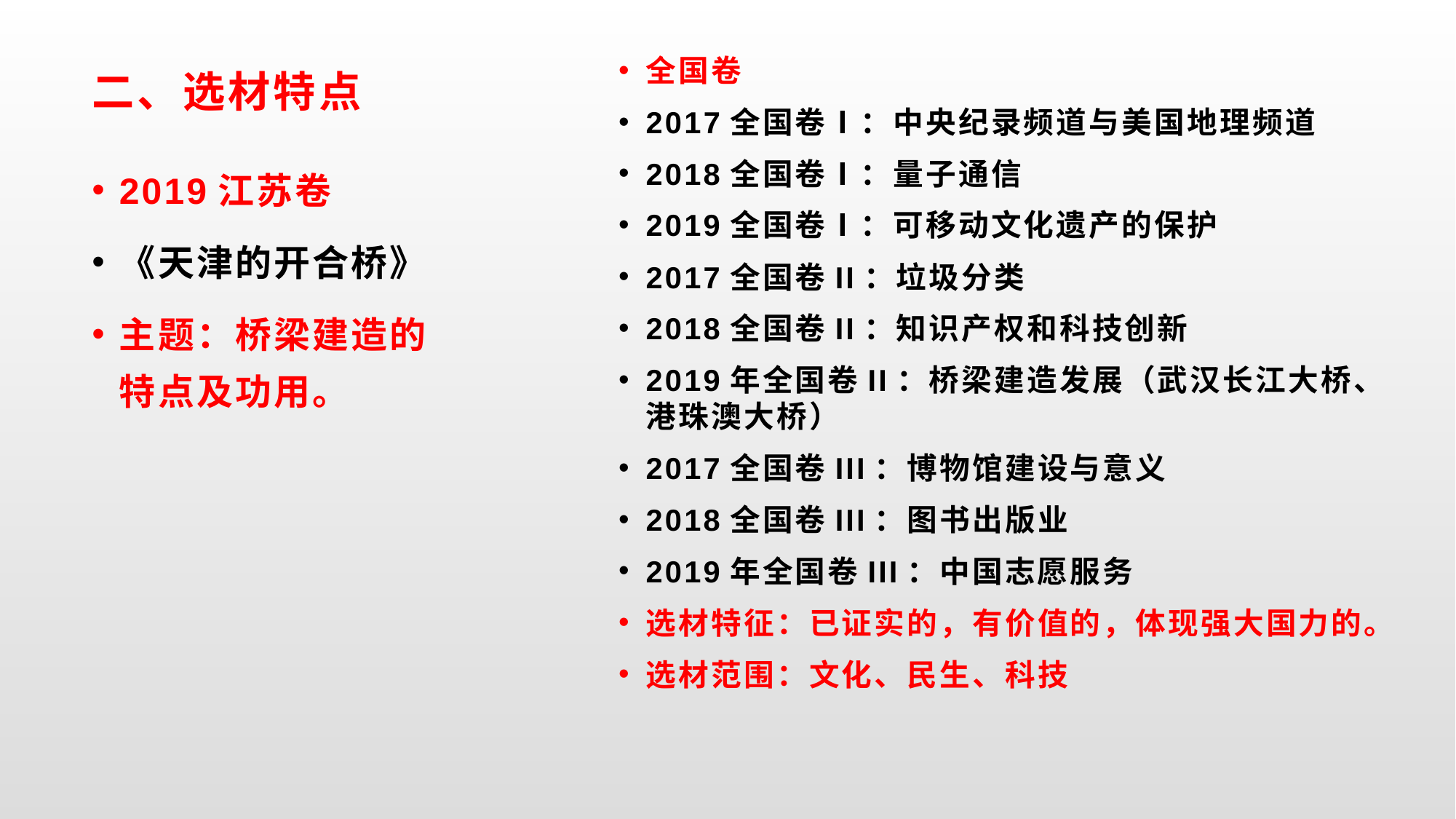

全国卷
2017全国卷Ⅰ：中央纪录频道与美国地理频道
2018全国卷Ⅰ：量子通信
2019全国卷Ⅰ：可移动文化遗产的保护
2017全国卷II：垃圾分类
2018全国卷II：知识产权和科技创新
2019年全国卷II：桥梁建造发展（武汉长江大桥、港珠澳大桥）
2017全国卷III：博物馆建设与意义
2018全国卷III：图书出版业
2019年全国卷III：中国志愿服务
选材特征：已证实的，有价值的，体现强大国力的。
选材范围：文化、民生、科技
# 二、选材特点
2019江苏卷
《天津的开合桥》
主题：桥梁建造的特点及功用。